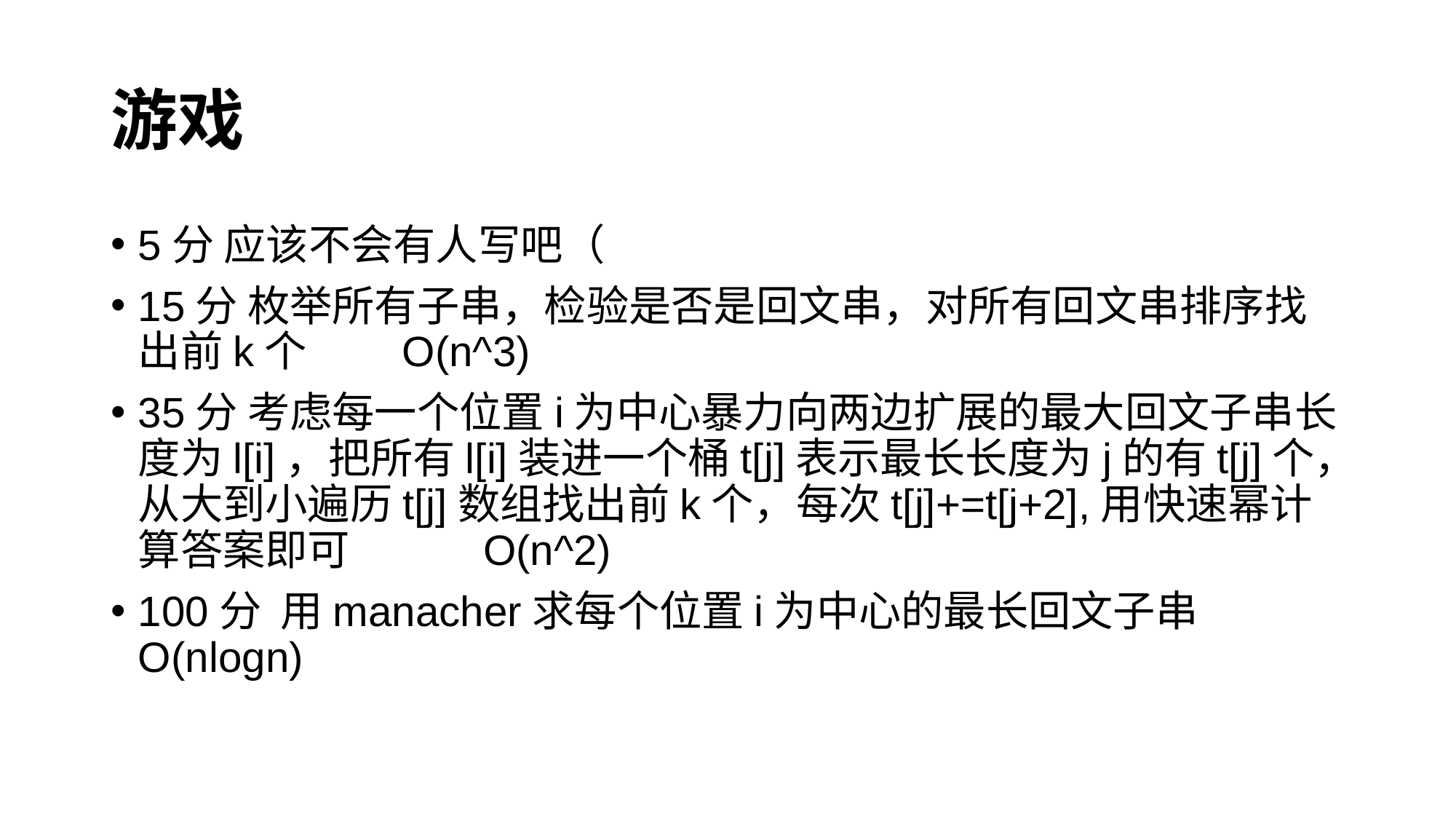

# 游戏
5分 应该不会有人写吧（
15分 枚举所有子串，检验是否是回文串，对所有回文串排序找出前k个         O(n^3)
35分 考虑每一个位置i为中心暴力向两边扩展的最大回文子串长度为l[i]，把所有l[i]装进一个桶t[j]表示最长长度为j的有t[j]个，从大到小遍历t[j]数组找出前k个，每次t[j]+=t[j+2],用快速幂计算答案即可             O(n^2)
100分  用manacher求每个位置i为中心的最长回文子串O(nlogn)